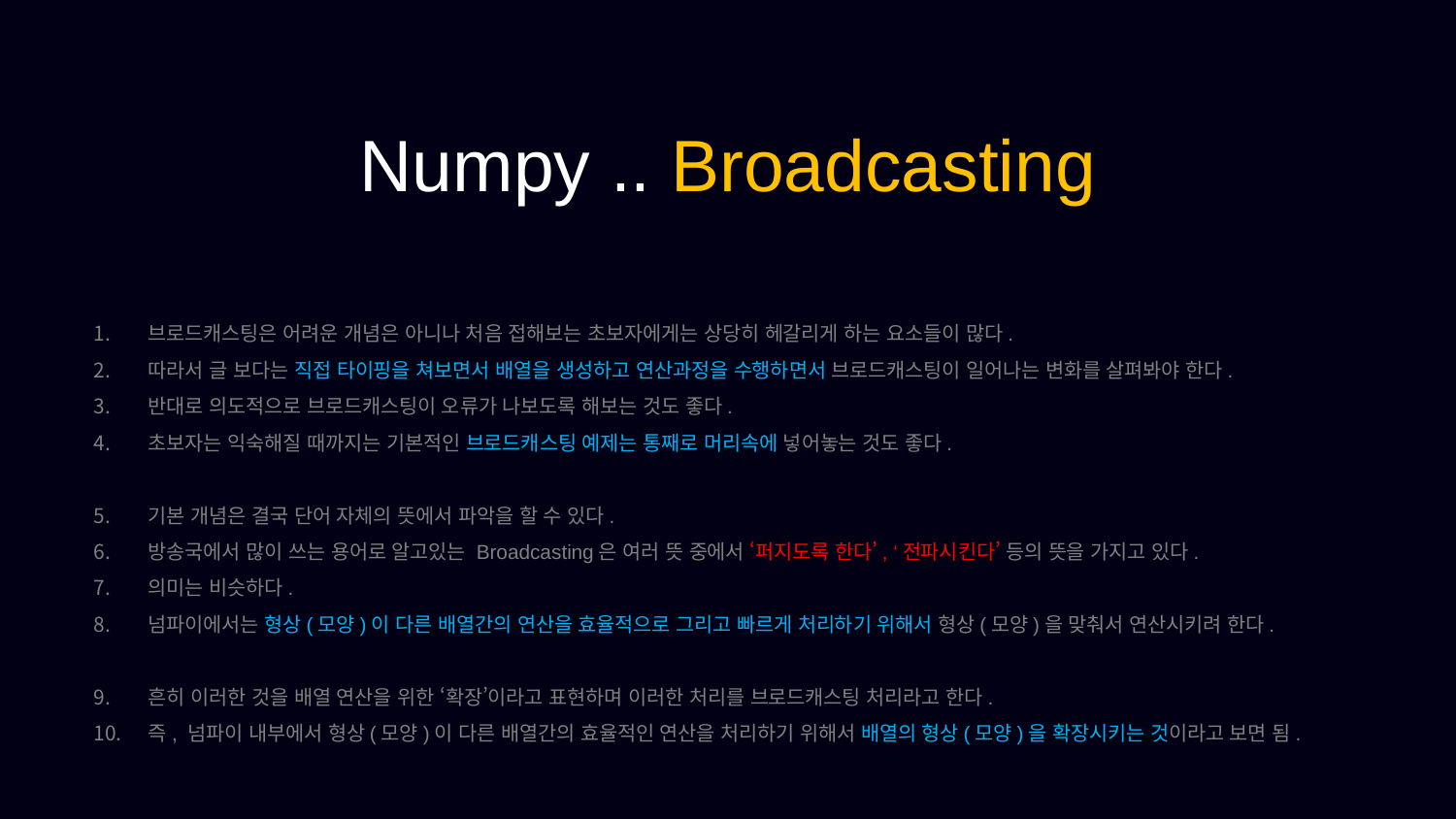

Numpy .. Broadcasting
브로드캐스팅은 어려운 개념은 아니나 처음 접해보는 초보자에게는 상당히 헤갈리게 하는 요소들이 많다.
따라서 글 보다는 직접 타이핑을 쳐보면서 배열을 생성하고 연산과정을 수행하면서 브로드캐스팅이 일어나는 변화를 살펴봐야 한다.
반대로 의도적으로 브로드캐스팅이 오류가 나보도록 해보는 것도 좋다.
초보자는 익숙해질 때까지는 기본적인 브로드캐스팅 예제는 통째로 머리속에 넣어놓는 것도 좋다.

기본 개념은 결국 단어 자체의 뜻에서 파악을 할 수 있다.
방송국에서 많이 쓰는 용어로 알고있는 Broadcasting은 여러 뜻 중에서 ‘퍼지도록 한다’, ‘전파시킨다’ 등의 뜻을 가지고 있다.
의미는 비슷하다.
넘파이에서는 형상(모양)이 다른 배열간의 연산을 효율적으로 그리고 빠르게 처리하기 위해서 형상(모양)을 맞춰서 연산시키려 한다.

흔히 이러한 것을 배열 연산을 위한 ‘확장’이라고 표현하며 이러한 처리를 브로드캐스팅 처리라고 한다.
즉, 넘파이 내부에서 형상(모양)이 다른 배열간의 효율적인 연산을 처리하기 위해서 배열의 형상(모양)을 확장시키는 것이라고 보면 됨.